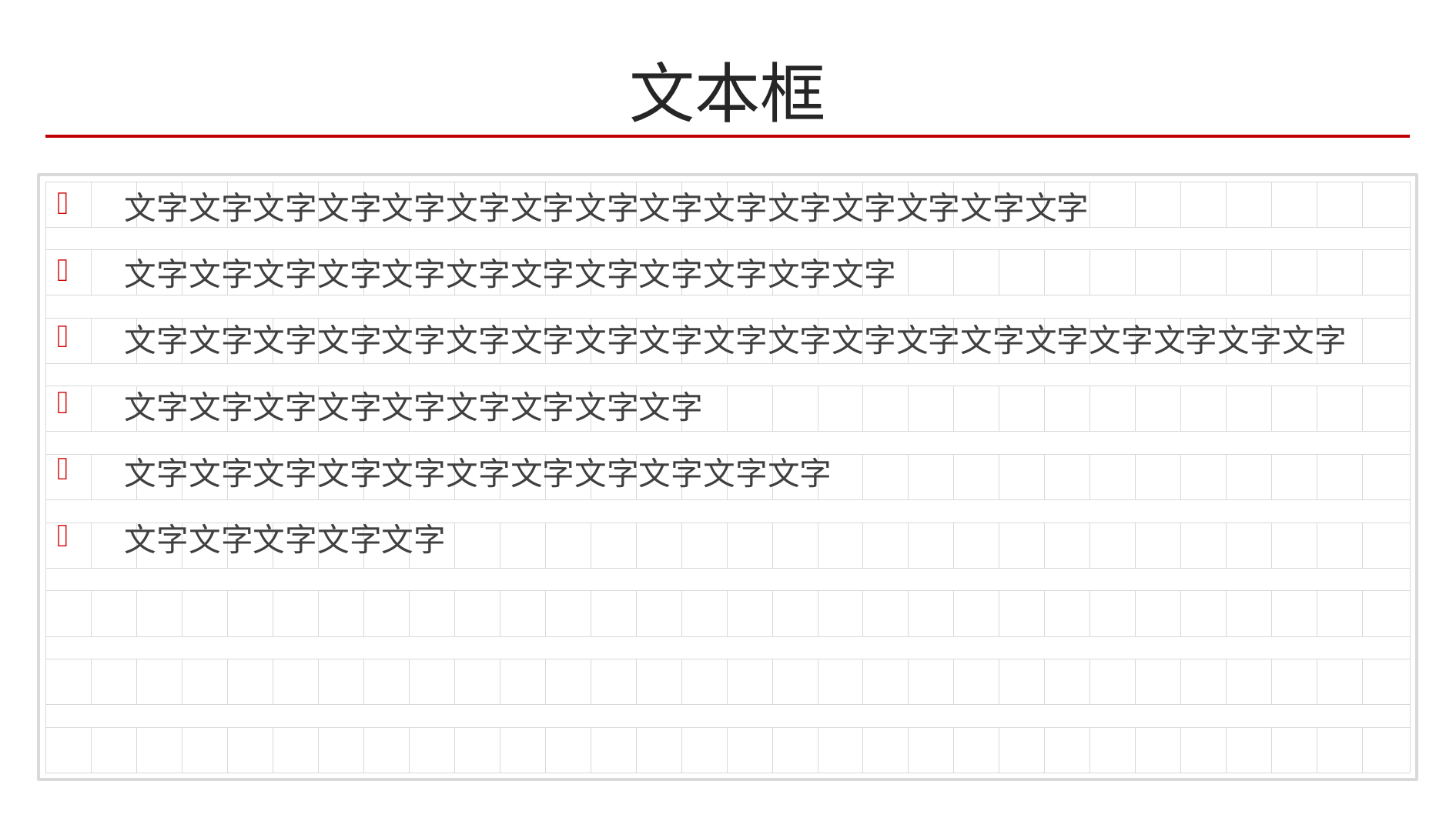

# 文本框
文字文字文字文字文字文字文字文字文字文字文字文字文字文字文字
文字文字文字文字文字文字文字文字文字文字文字文字
文字文字文字文字文字文字文字文字文字文字文字文字文字文字文字文字文字文字文字
文字文字文字文字文字文字文字文字文字
文字文字文字文字文字文字文字文字文字文字文字
文字文字文字文字文字